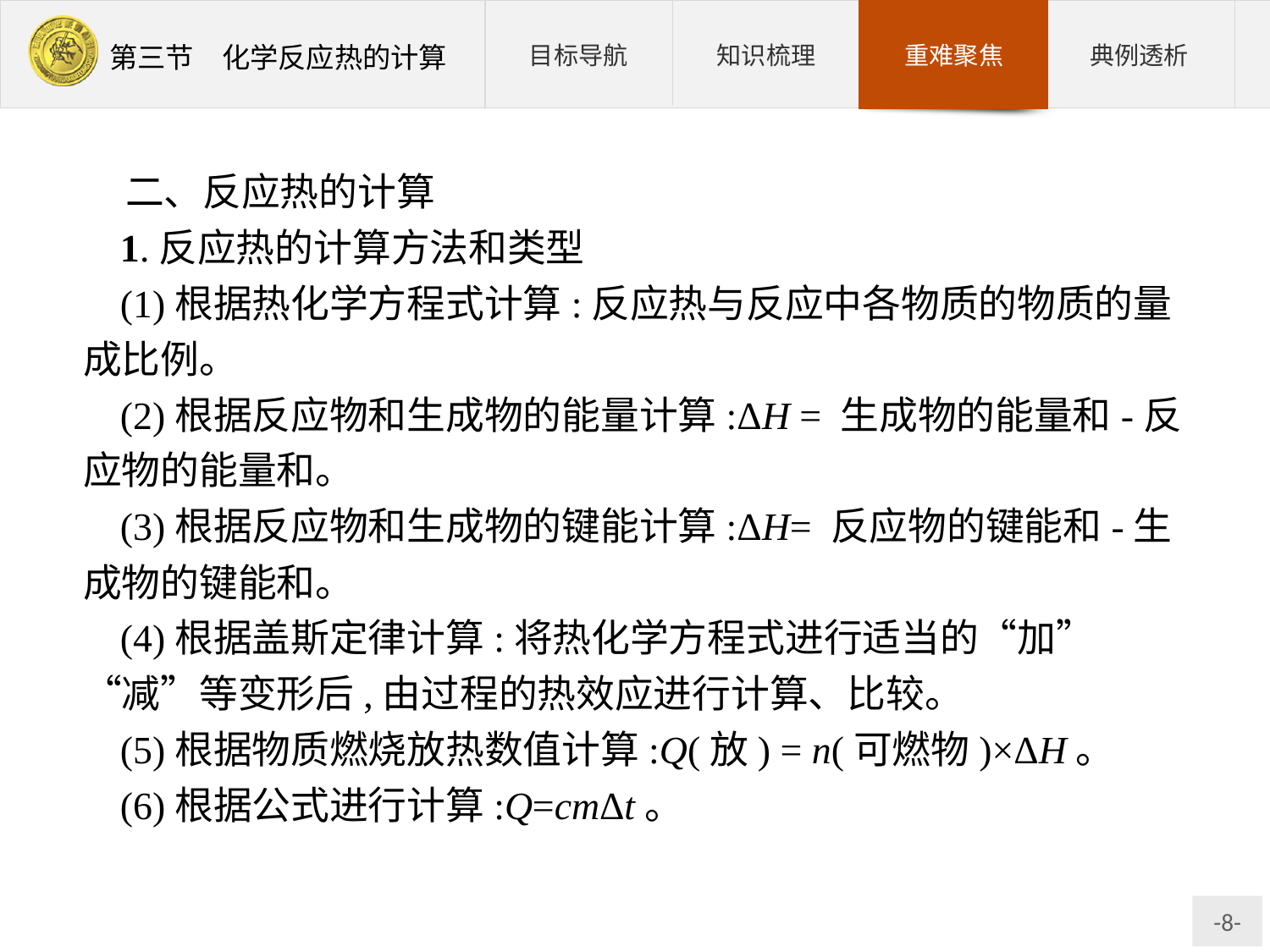

二、反应热的计算
1.反应热的计算方法和类型
(1)根据热化学方程式计算:反应热与反应中各物质的物质的量成比例。
(2)根据反应物和生成物的能量计算:ΔH = 生成物的能量和-反应物的能量和。
(3)根据反应物和生成物的键能计算:ΔH= 反应物的键能和-生成物的键能和。
(4)根据盖斯定律计算:将热化学方程式进行适当的“加”“减”等变形后,由过程的热效应进行计算、比较。
(5)根据物质燃烧放热数值计算:Q(放) = n(可燃物)×ΔH。
(6)根据公式进行计算:Q=cmΔt。